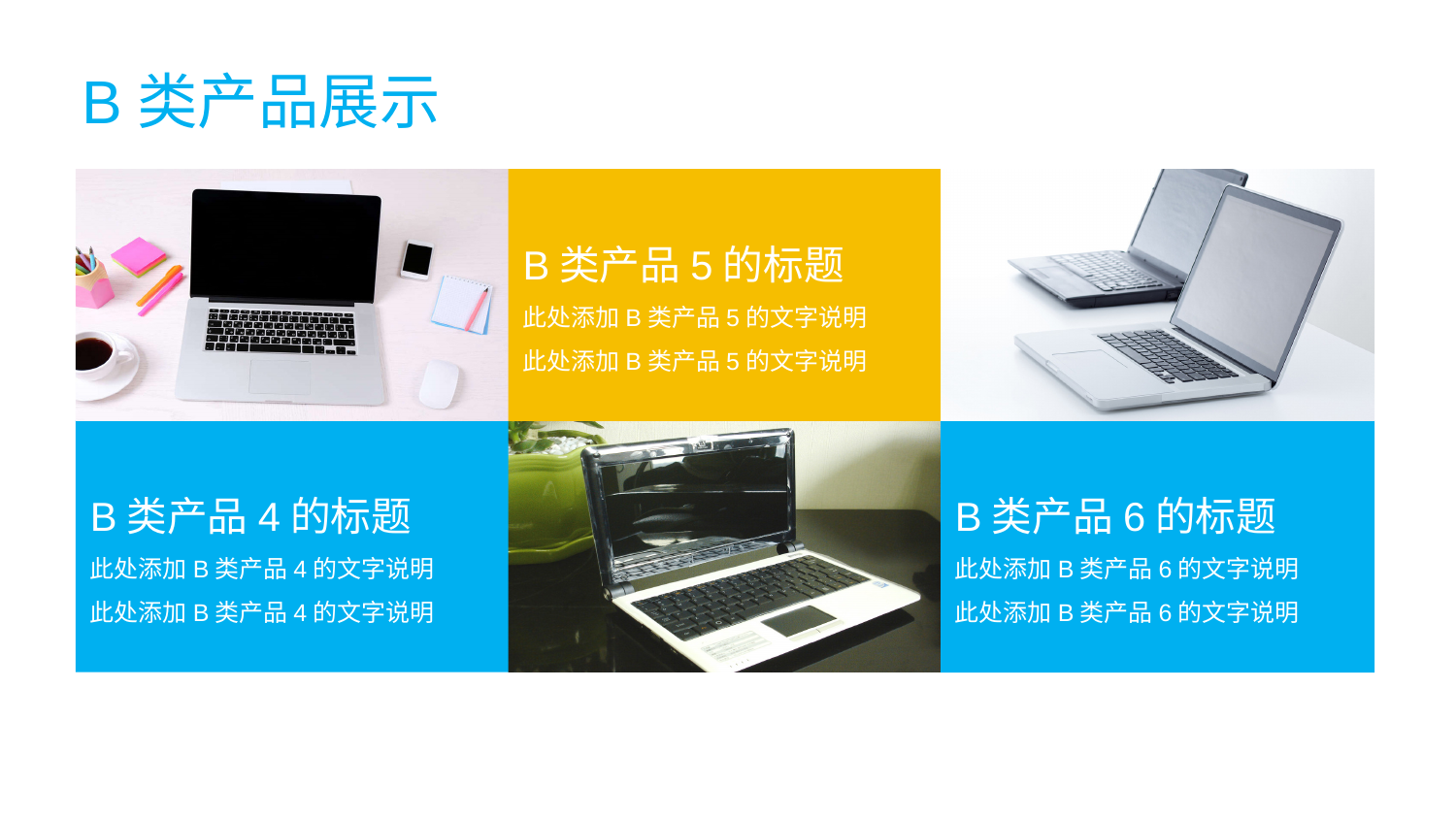

B类产品展示

B类产品5的标题
此处添加B类产品5的文字说明
此处添加B类产品5的文字说明

B类产品4的标题
此处添加B类产品4的文字说明
此处添加B类产品4的文字说明

B类产品6的标题
此处添加B类产品6的文字说明
此处添加B类产品6的文字说明